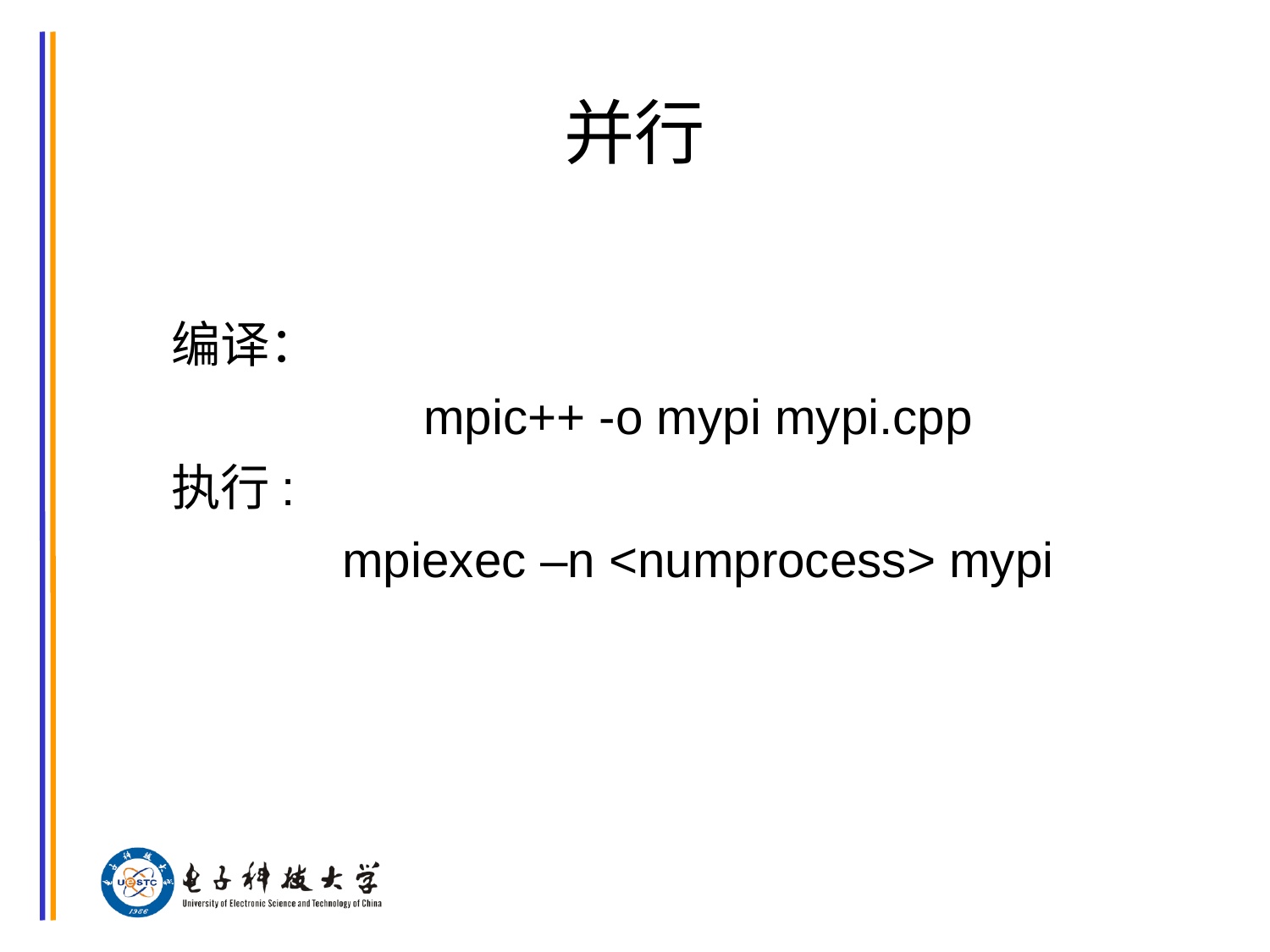

# 并行
编译：
mpic++ -o mypi mypi.cpp
执行:
mpiexec –n <numprocess> mypi
芯片